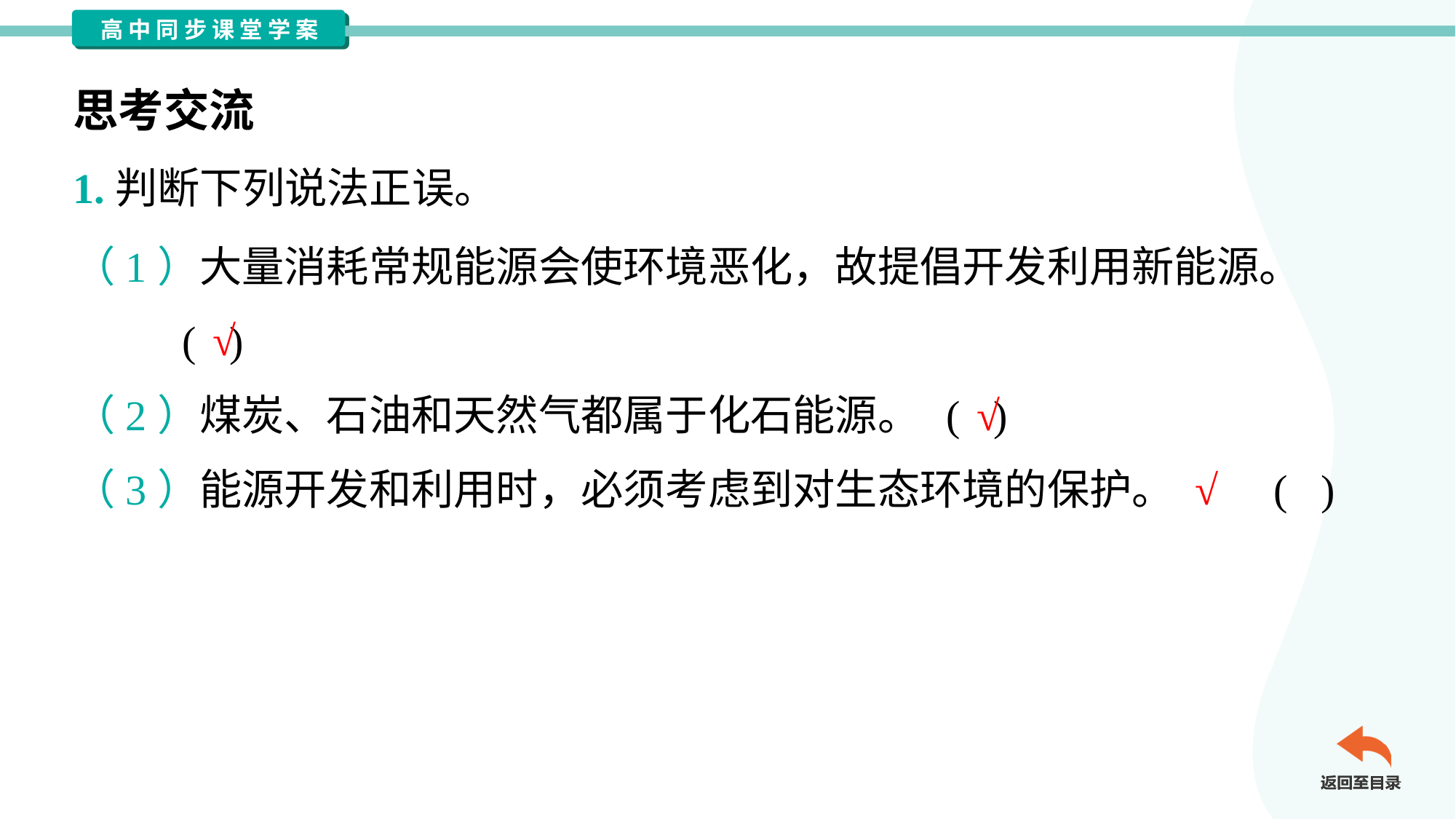

思考交流
1.判断下列说法正误。
（1）大量消耗常规能源会使环境恶化，故提倡开发利用新能源。
	(   )
√
√
（2）煤炭、石油和天然气都属于化石能源。	(   )
√
（3）能源开发和利用时，必须考虑到对生态环境的保护。	(   )